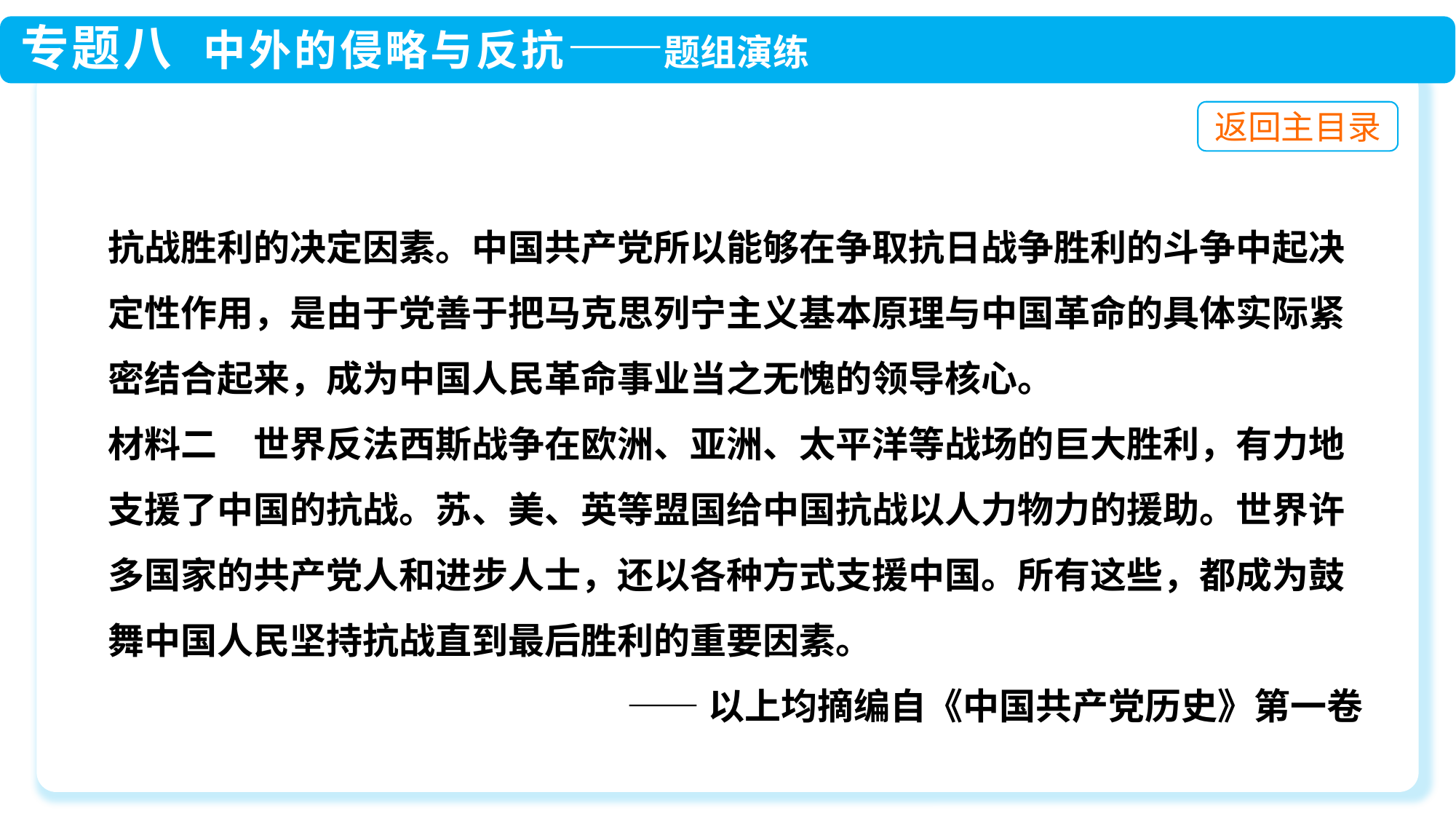

抗战胜利的决定因素。中国共产党所以能够在争取抗日战争胜利的斗争中起决定性作用，是由于党善于把马克思列宁主义基本原理与中国革命的具体实际紧密结合起来，成为中国人民革命事业当之无愧的领导核心。
材料二　世界反法西斯战争在欧洲、亚洲、太平洋等战场的巨大胜利，有力地支援了中国的抗战。苏、美、英等盟国给中国抗战以人力物力的援助。世界许多国家的共产党人和进步人士，还以各种方式支援中国。所有这些，都成为鼓舞中国人民坚持抗战直到最后胜利的重要因素。
——以上均摘编自《中国共产党历史》第一卷